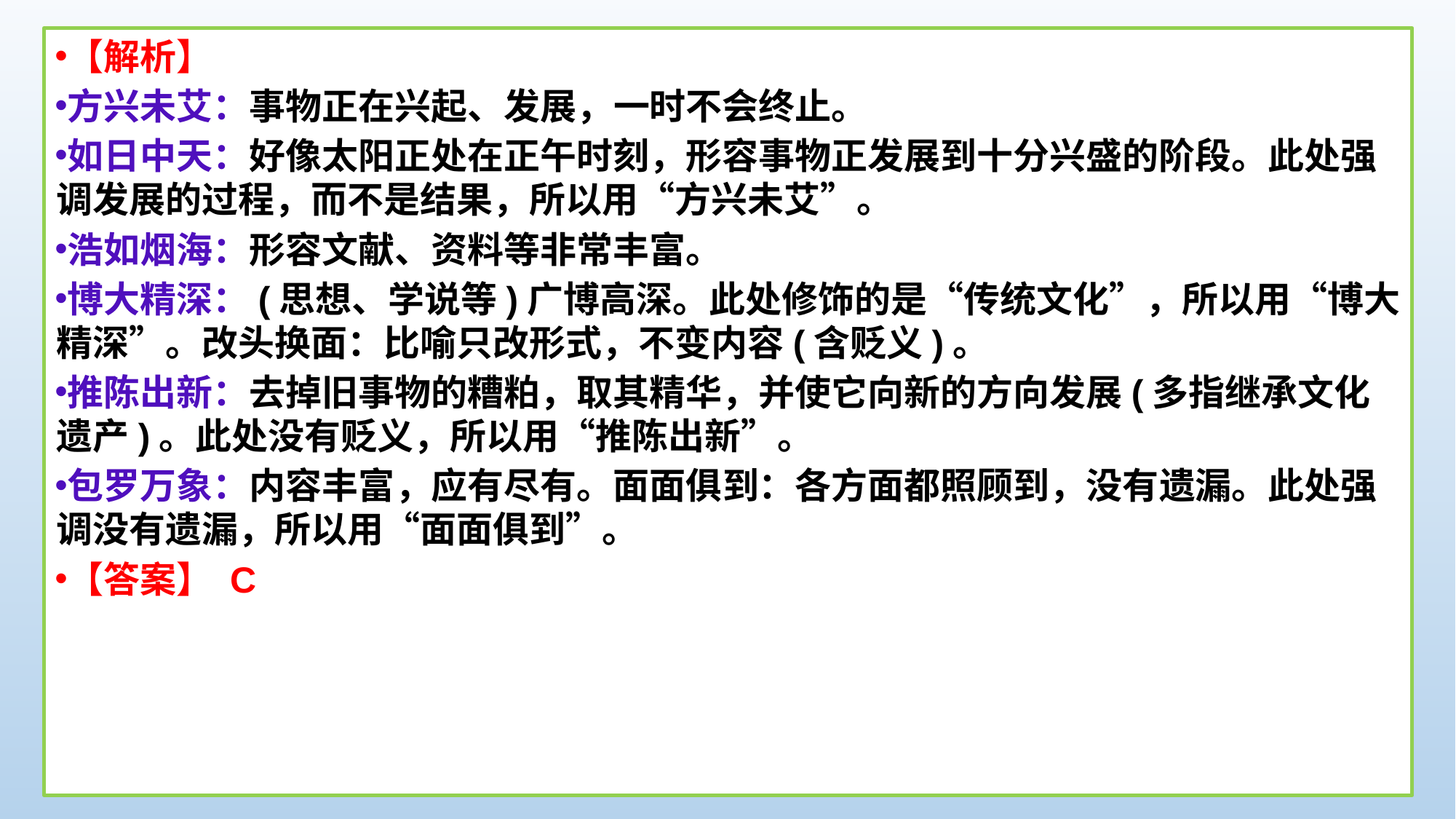

【解析】
方兴未艾：事物正在兴起、发展，一时不会终止。
如日中天：好像太阳正处在正午时刻，形容事物正发展到十分兴盛的阶段。此处强调发展的过程，而不是结果，所以用“方兴未艾”。
浩如烟海：形容文献、资料等非常丰富。
博大精深：(思想、学说等)广博高深。此处修饰的是“传统文化”，所以用“博大精深”。改头换面：比喻只改形式，不变内容(含贬义)。
推陈出新：去掉旧事物的糟粕，取其精华，并使它向新的方向发展(多指继承文化遗产)。此处没有贬义，所以用“推陈出新”。
包罗万象：内容丰富，应有尽有。面面俱到：各方面都照顾到，没有遗漏。此处强调没有遗漏，所以用“面面俱到”。
【答案】 C